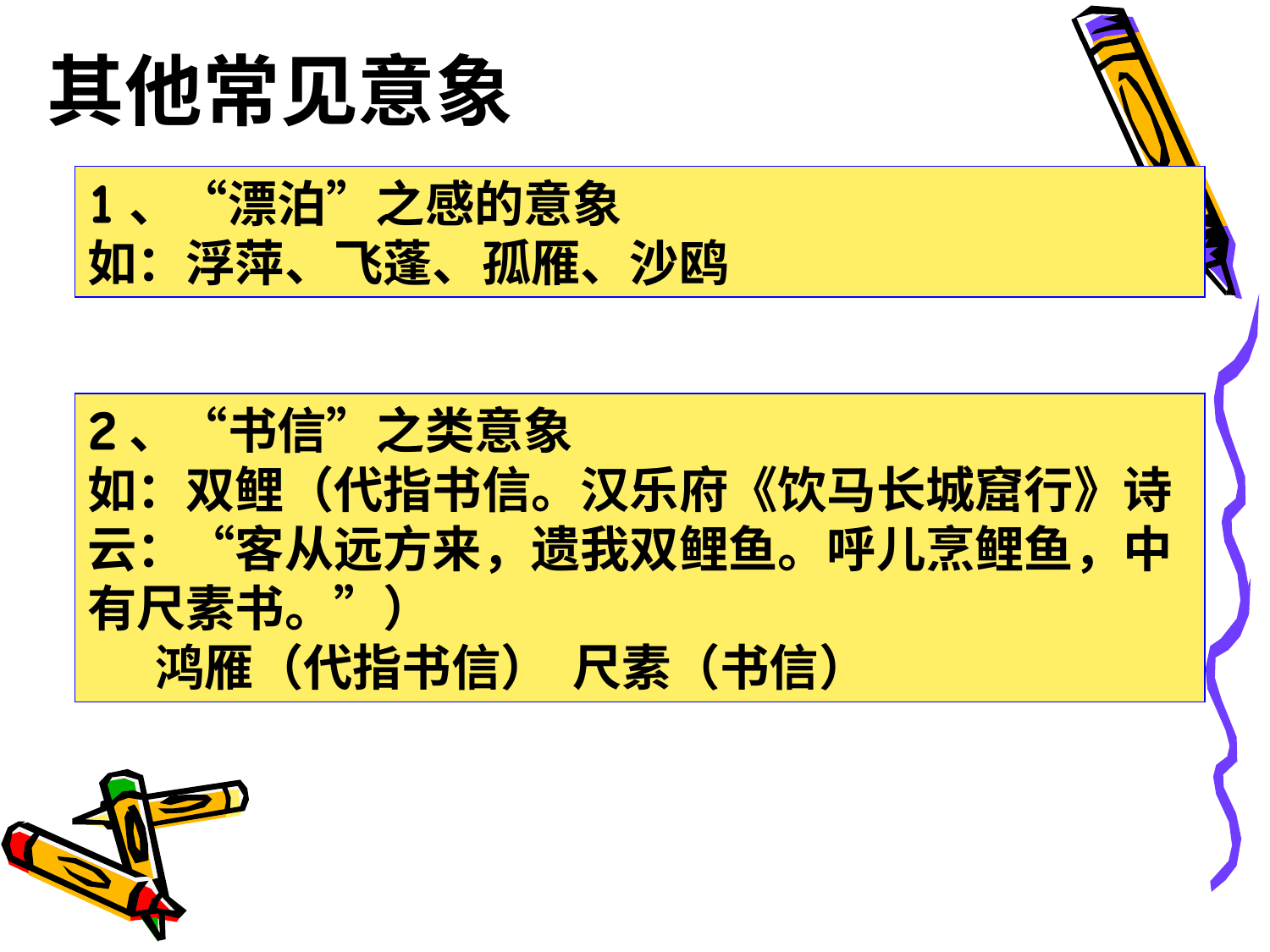

其他常见意象
1、“漂泊”之感的意象
如：浮萍、飞蓬、孤雁、沙鸥
2、“书信”之类意象
如：双鲤（代指书信。汉乐府《饮马长城窟行》诗云：“客从远方来，遗我双鲤鱼。呼儿烹鲤鱼，中有尺素书。”）
     鸿雁（代指书信）  尺素（书信）